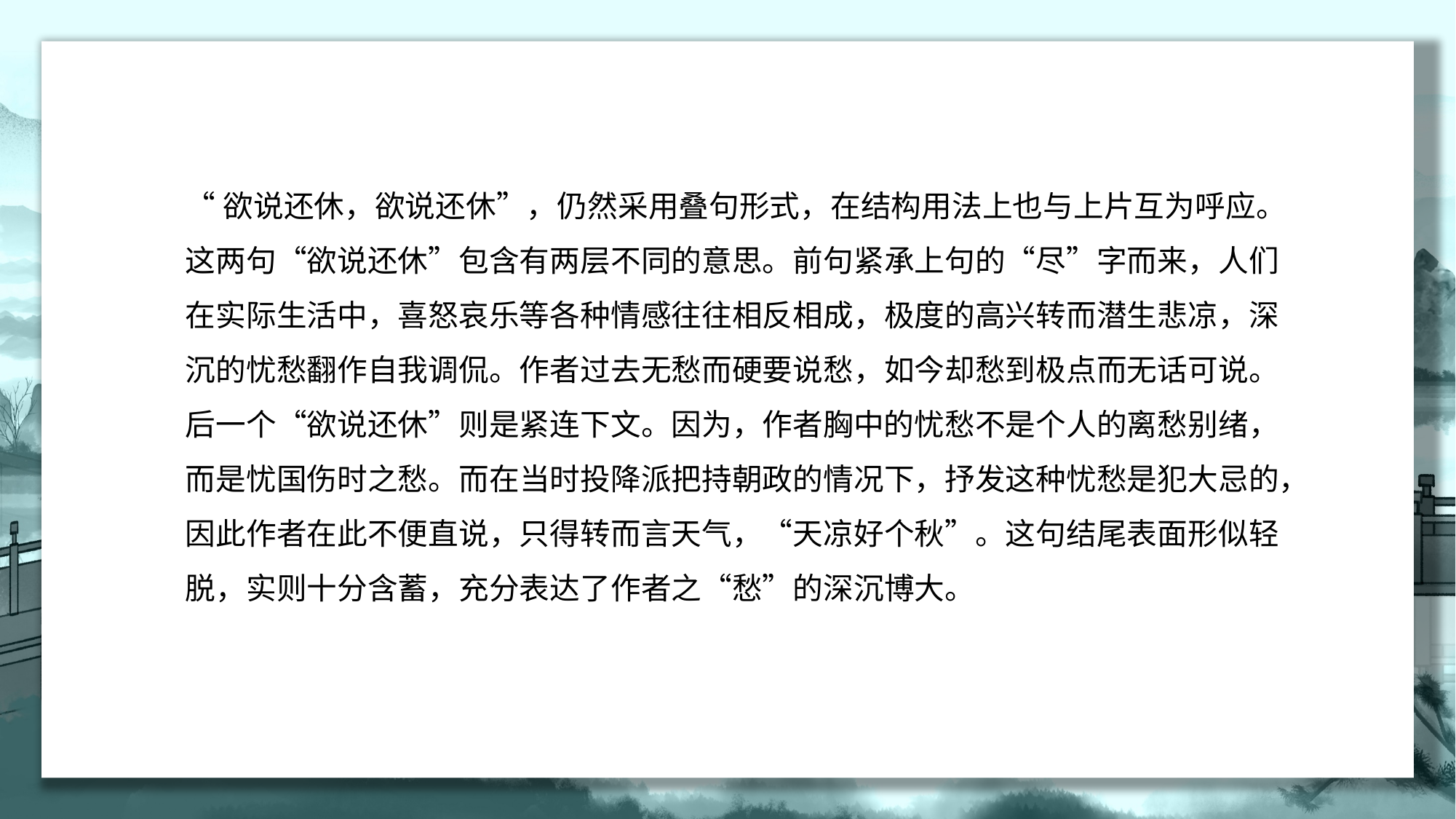

“欲说还休，欲说还休”，仍然采用叠句形式，在结构用法上也与上片互为呼应。这两句“欲说还休”包含有两层不同的意思。前句紧承上句的“尽”字而来，人们在实际生活中，喜怒哀乐等各种情感往往相反相成，极度的高兴转而潜生悲凉，深沉的忧愁翻作自我调侃。作者过去无愁而硬要说愁，如今却愁到极点而无话可说。后一个“欲说还休”则是紧连下文。因为，作者胸中的忧愁不是个人的离愁别绪，而是忧国伤时之愁。而在当时投降派把持朝政的情况下，抒发这种忧愁是犯大忌的，因此作者在此不便直说，只得转而言天气，“天凉好个秋”。这句结尾表面形似轻脱，实则十分含蓄，充分表达了作者之“愁”的深沉博大。